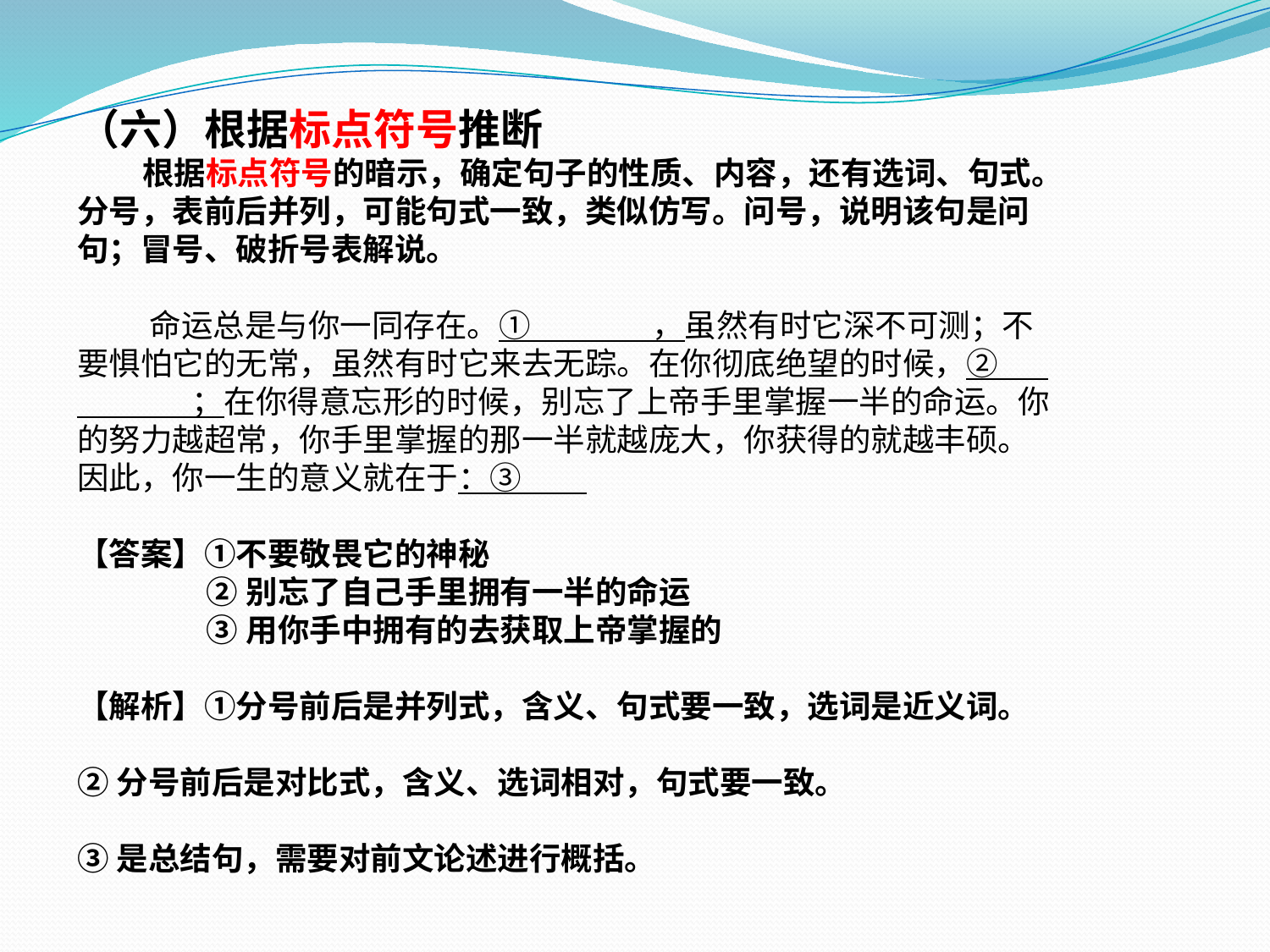

（六）根据标点符号推断
        根据标点符号的暗示，确定句子的性质、内容，还有选词、句式。分号，表前后并列，可能句式一致，类似仿写。问号，说明该句是问句；冒号、破折号表解说。

         命运总是与你一同存在。①                 ，虽然有时它深不可测；不要惧怕它的无常，虽然有时它来去无踪。在你彻底绝望的时候，②                        ；在你得意忘形的时候，别忘了上帝手里掌握一半的命运。你的努力越超常，你手里掌握的那一半就越庞大，你获得的就越丰硕。因此，你一生的意义就在于：③

【答案】①不要敬畏它的神秘
                  ②别忘了自己手里拥有一半的命运
                  ③用你手中拥有的去获取上帝掌握的

【解析】①分号前后是并列式，含义、句式要一致，选词是近义词。

②分号前后是对比式，含义、选词相对，句式要一致。

③是总结句，需要对前文论述进行概括。